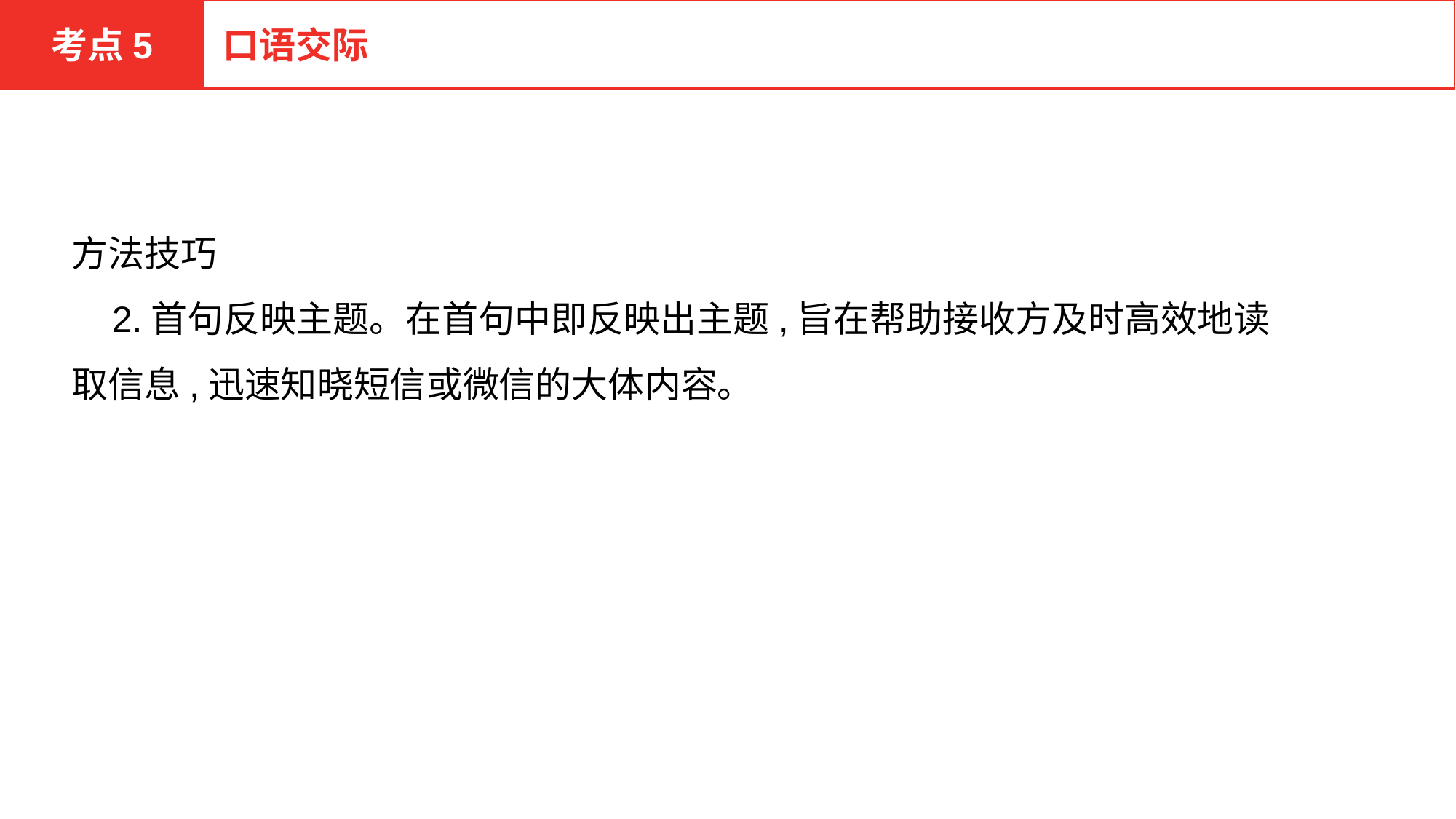

考点5
口语交际
方法技巧
    2.首句反映主题。在首句中即反映出主题,旨在帮助接收方及时高效地读取信息,迅速知晓短信或微信的大体内容。